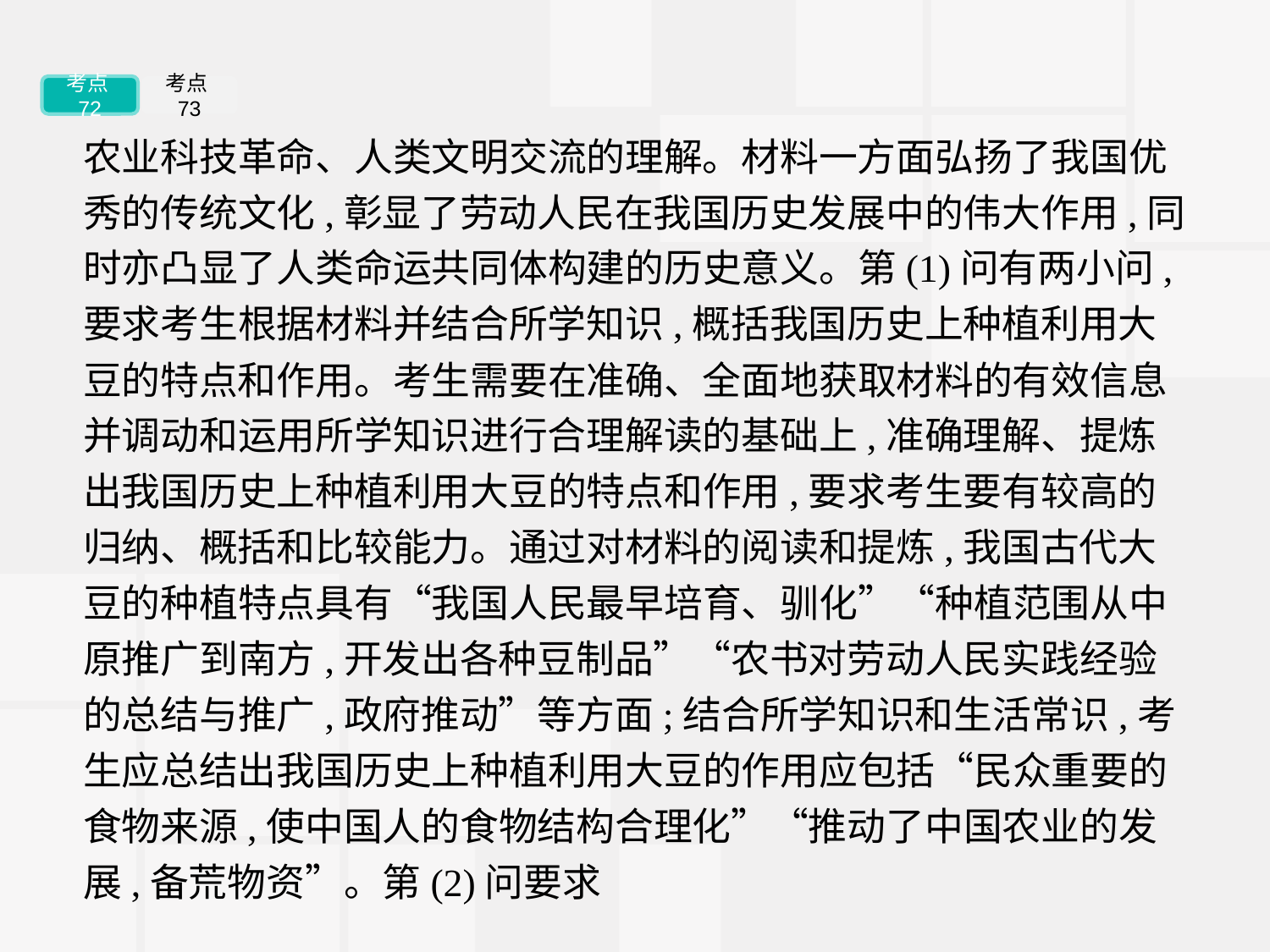

考点72
考点73
农业科技革命、人类文明交流的理解。材料一方面弘扬了我国优秀的传统文化,彰显了劳动人民在我国历史发展中的伟大作用,同时亦凸显了人类命运共同体构建的历史意义。第(1)问有两小问,要求考生根据材料并结合所学知识,概括我国历史上种植利用大豆的特点和作用。考生需要在准确、全面地获取材料的有效信息并调动和运用所学知识进行合理解读的基础上,准确理解、提炼出我国历史上种植利用大豆的特点和作用,要求考生要有较高的归纳、概括和比较能力。通过对材料的阅读和提炼,我国古代大豆的种植特点具有“我国人民最早培育、驯化”“种植范围从中原推广到南方,开发出各种豆制品”“农书对劳动人民实践经验的总结与推广,政府推动”等方面;结合所学知识和生活常识,考生应总结出我国历史上种植利用大豆的作用应包括“民众重要的食物来源,使中国人的食物结构合理化”“推动了中国农业的发展,备荒物资”。第(2)问要求